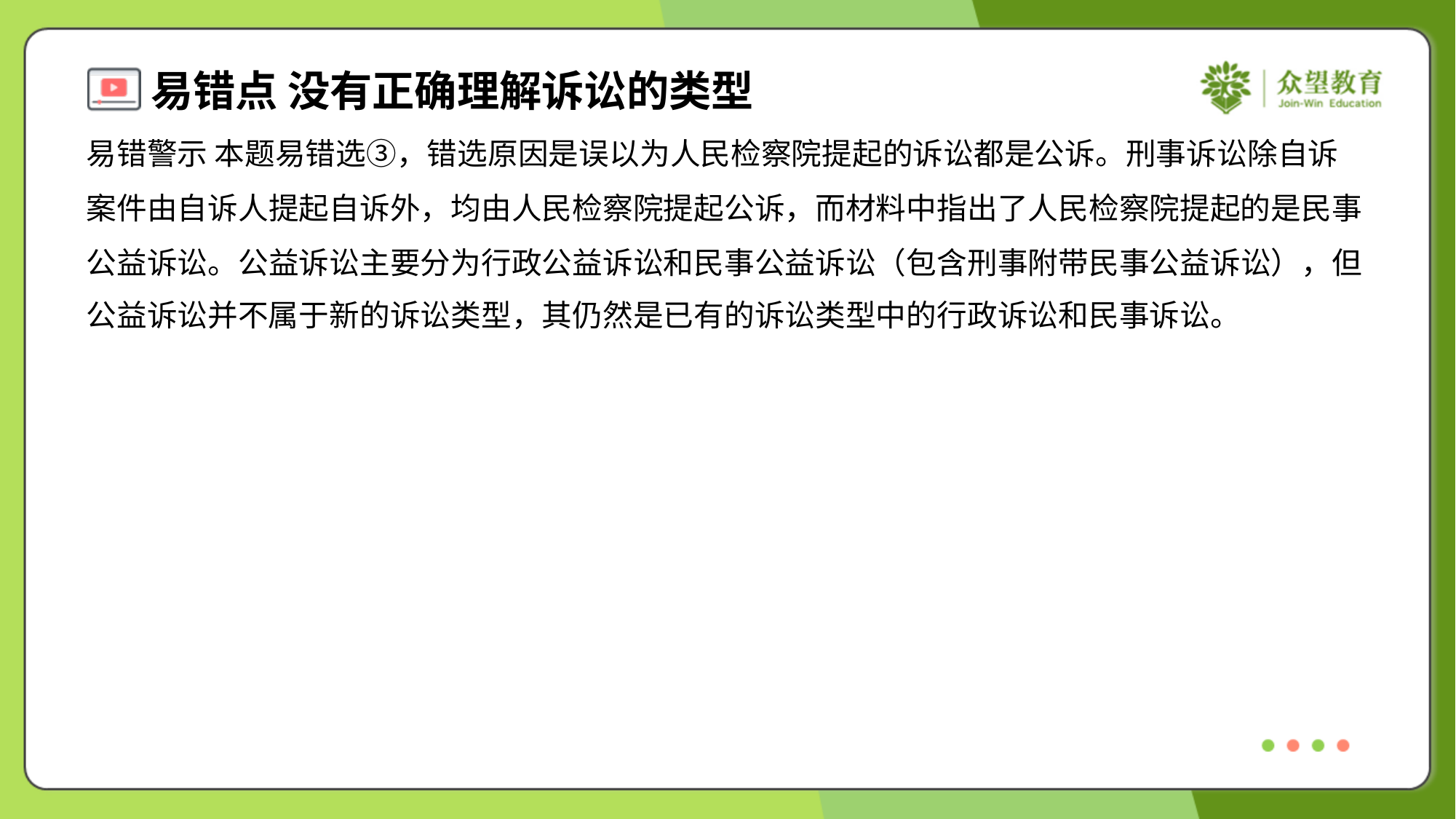

易错警示 本题易错选③，错选原因是误以为人民检察院提起的诉讼都是公诉。刑事诉讼除自诉
案件由自诉人提起自诉外，均由人民检察院提起公诉，而材料中指出了人民检察院提起的是民事
公益诉讼。公益诉讼主要分为行政公益诉讼和民事公益诉讼（包含刑事附带民事公益诉讼），但
公益诉讼并不属于新的诉讼类型，其仍然是已有的诉讼类型中的行政诉讼和民事诉讼。